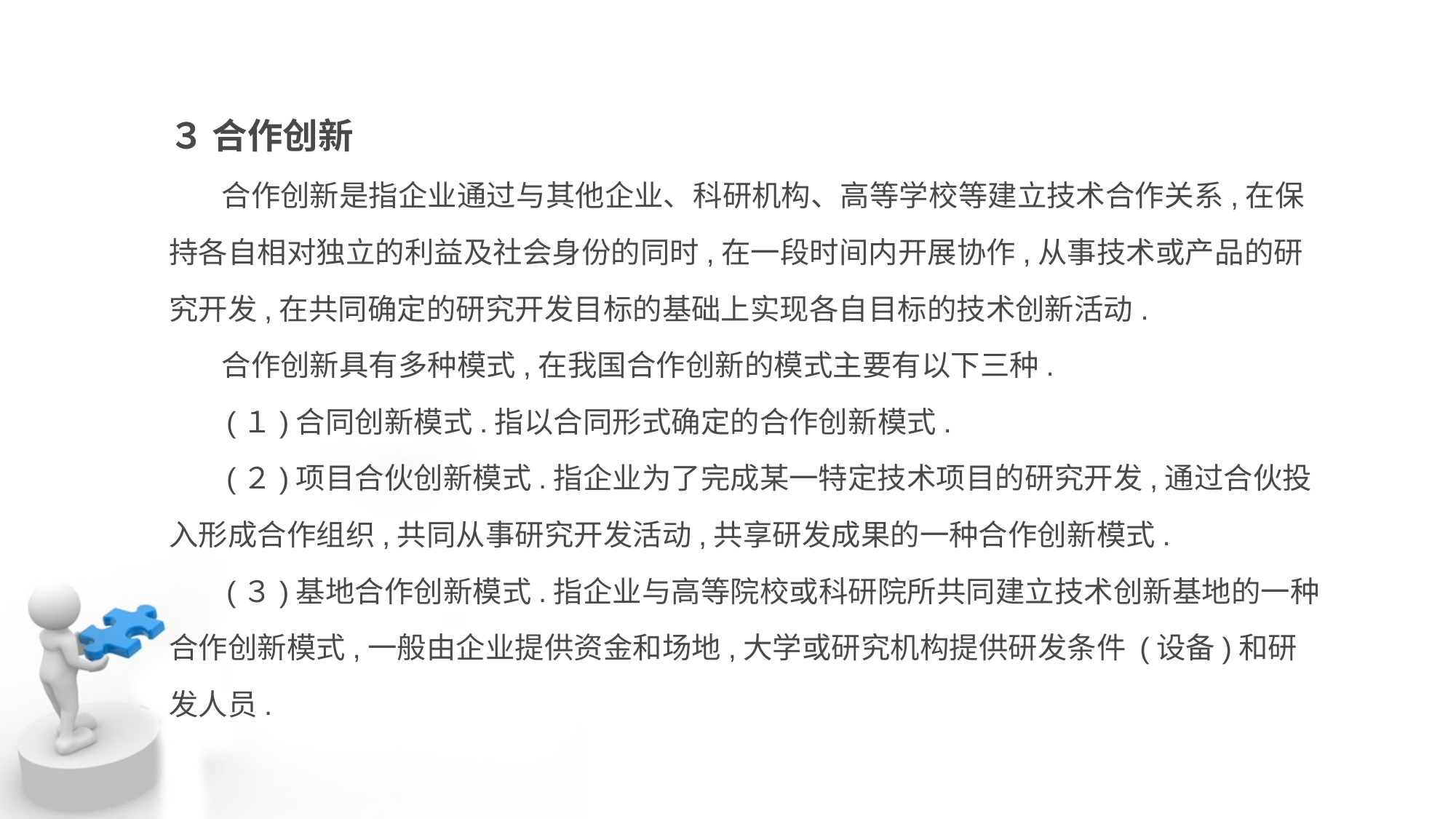

３ 合作创新
       合作创新是指企业通过与其他企业、科研机构、高等学校等建立技术合作关系,在保
持各自相对独立的利益及社会身份的同时,在一段时间内开展协作,从事技术或产品的研
究开发,在共同确定的研究开发目标的基础上实现各自目标的技术创新活动.
       合作创新具有多种模式,在我国合作创新的模式主要有以下三种.
       (１)合同创新模式.指以合同形式确定的合作创新模式.
       (２)项目合伙创新模式.指企业为了完成某一特定技术项目的研究开发,通过合伙投
入形成合作组织,共同从事研究开发活动,共享研发成果的一种合作创新模式.
       (３)基地合作创新模式.指企业与高等院校或科研院所共同建立技术创新基地的一种
合作创新模式,一般由企业提供资金和场地,大学或研究机构提供研发条件 (设备)和研
发人员.